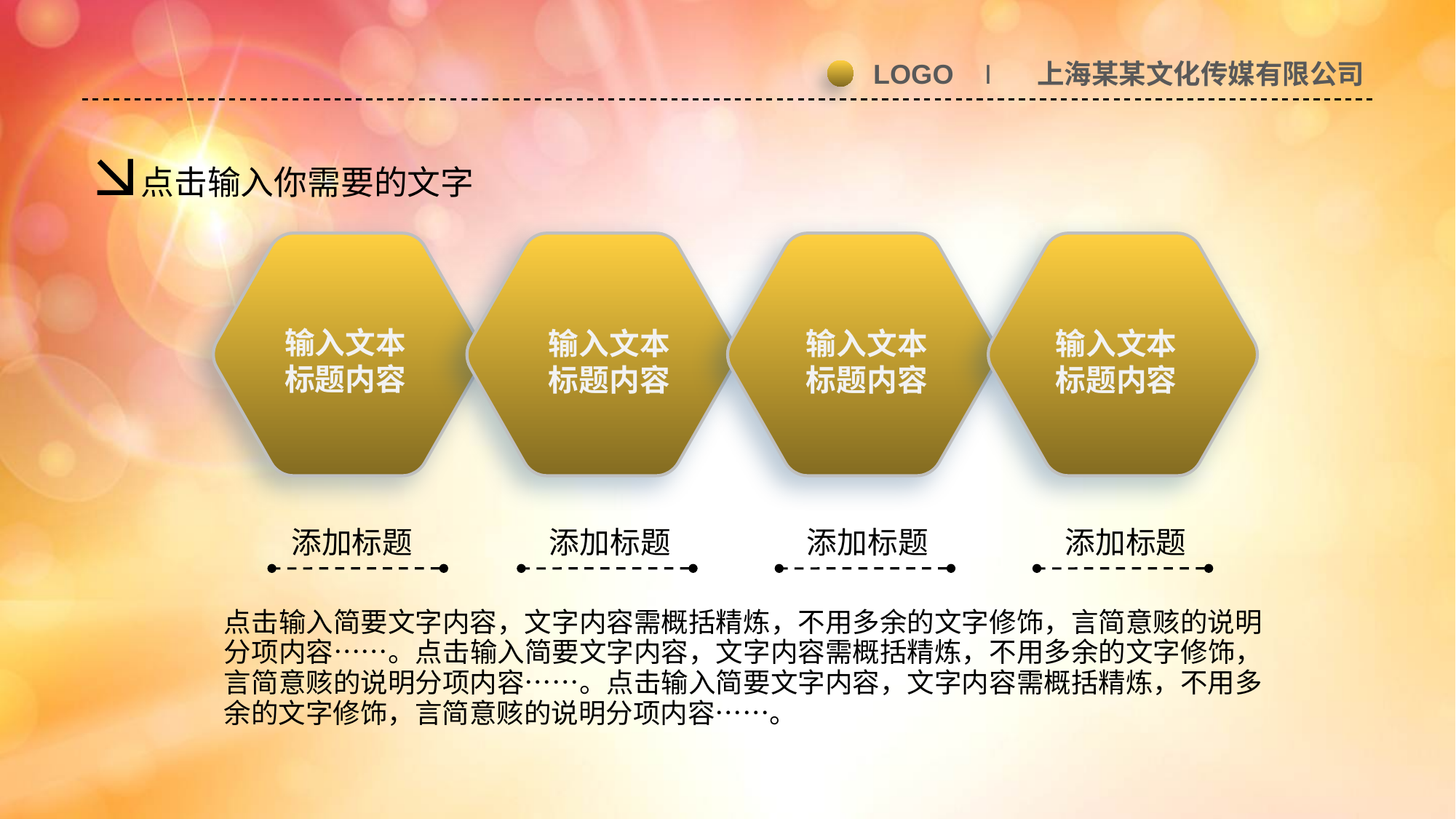

LOGO    I     上海某某文化传媒有限公司

点击输入你需要的文字

输入文本
标题内容
输入文本
标题内容
输入文本
标题内容
输入文本
标题内容
添加标题
添加标题
添加标题
添加标题

点击输入简要文字内容，文字内容需概括精炼，不用多余的文字修饰，言简意赅的说明分项内容……。点击输入简要文字内容，文字内容需概括精炼，不用多余的文字修饰，言简意赅的说明分项内容……。点击输入简要文字内容，文字内容需概括精炼，不用多余的文字修饰，言简意赅的说明分项内容……。